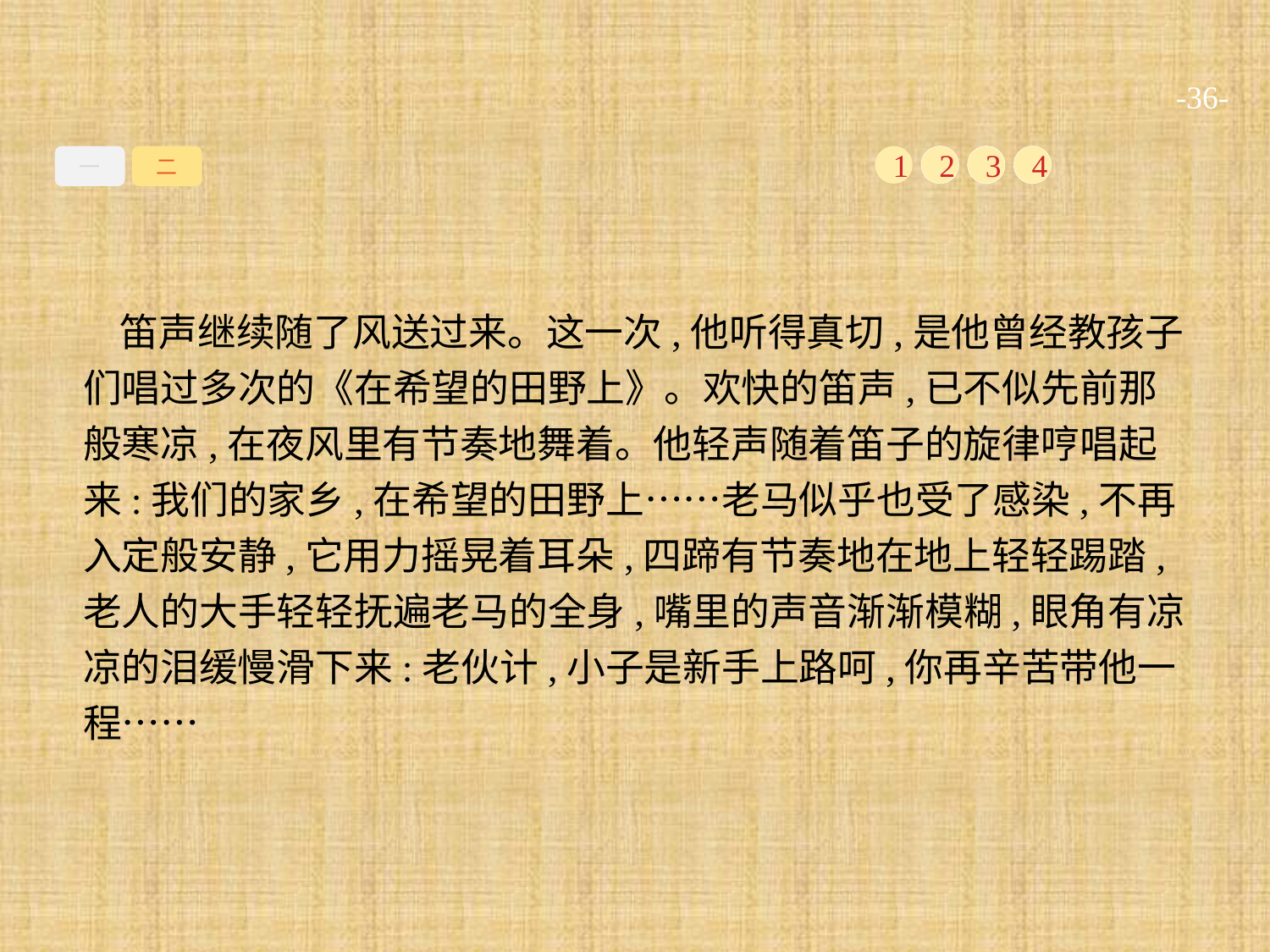

-36-
一
二
1
2
3
4
笛声继续随了风送过来。这一次,他听得真切,是他曾经教孩子们唱过多次的《在希望的田野上》。欢快的笛声,已不似先前那般寒凉,在夜风里有节奏地舞着。他轻声随着笛子的旋律哼唱起来:我们的家乡,在希望的田野上……老马似乎也受了感染,不再入定般安静,它用力摇晃着耳朵,四蹄有节奏地在地上轻轻踢踏,老人的大手轻轻抚遍老马的全身,嘴里的声音渐渐模糊,眼角有凉凉的泪缓慢滑下来:老伙计,小子是新手上路呵,你再辛苦带他一程……